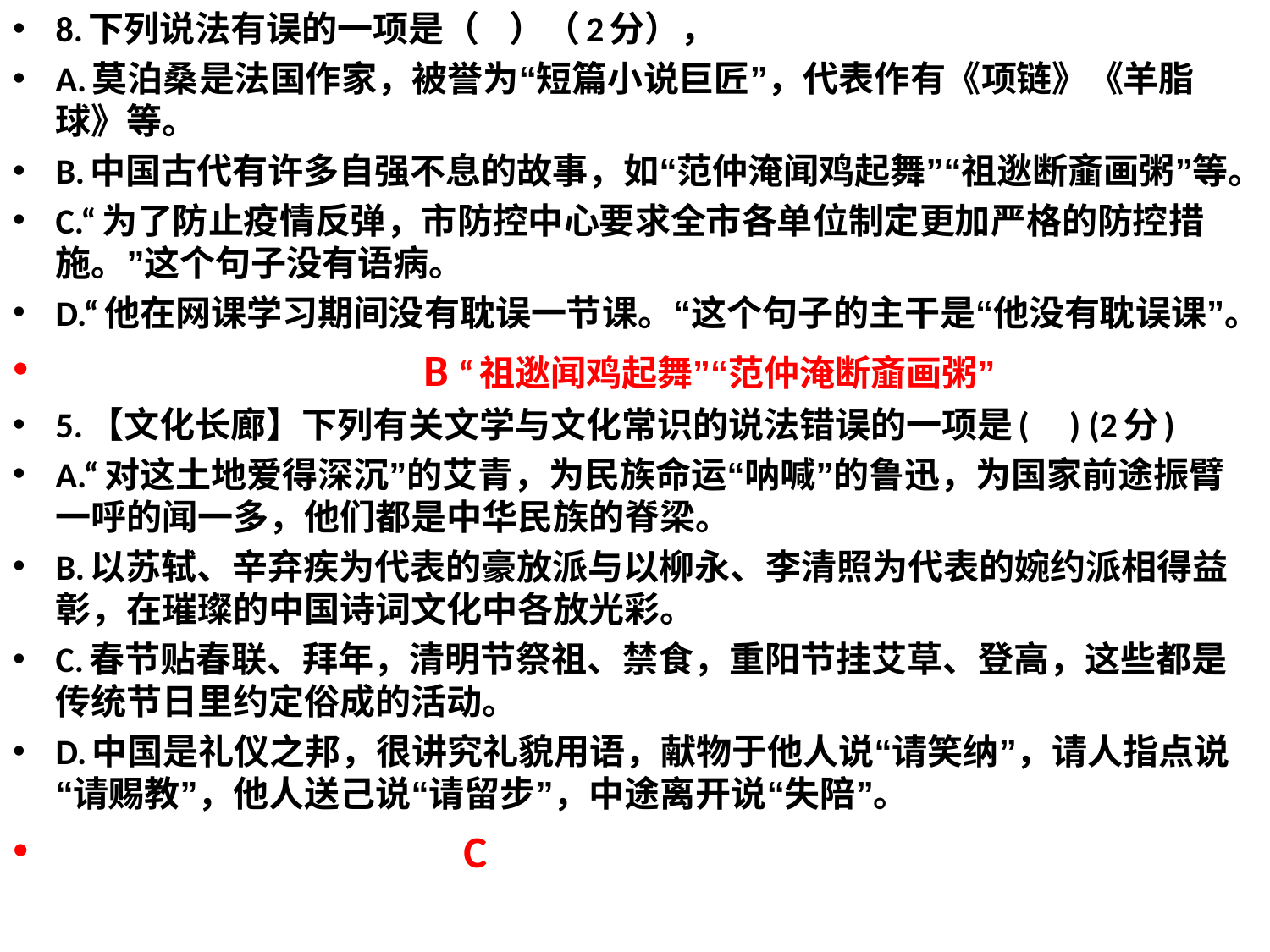

8.下列说法有误的一项是（   ）（2分），
A.莫泊桑是法国作家，被誉为“短篇小说巨匠”，代表作有《项链》《羊脂球》等。
B.中国古代有许多自强不息的故事，如“范仲淹闻鸡起舞”“祖逖断齑画粥”等。
C.“为了防止疫情反弹，市防控中心要求全市各单位制定更加严格的防控措施。”这个句子没有语病。
D.“他在网课学习期间没有耽误一节课。“这个句子的主干是“他没有耽误课”。
                                     B “祖逖闻鸡起舞”“范仲淹断齑画粥”
5.【文化长廊】下列有关文学与文化常识的说法错误的一项是(     ) (2分)
A.“对这土地爱得深沉”的艾青，为民族命运“呐喊”的鲁迅，为国家前途振臂一呼的闻一多，他们都是中华民族的脊梁。
B.以苏轼、辛弃疾为代表的豪放派与以柳永、李清照为代表的婉约派相得益彰，在璀璨的中国诗词文化中各放光彩。
C.春节贴春联、拜年，清明节祭祖、禁食，重阳节挂艾草、登高，这些都是传统节日里约定俗成的活动。
D.中国是礼仪之邦，很讲究礼貌用语，献物于他人说“请笑纳”，请人指点说“请赐教”，他人送己说“请留步”，中途离开说“失陪”。
                                         C
#